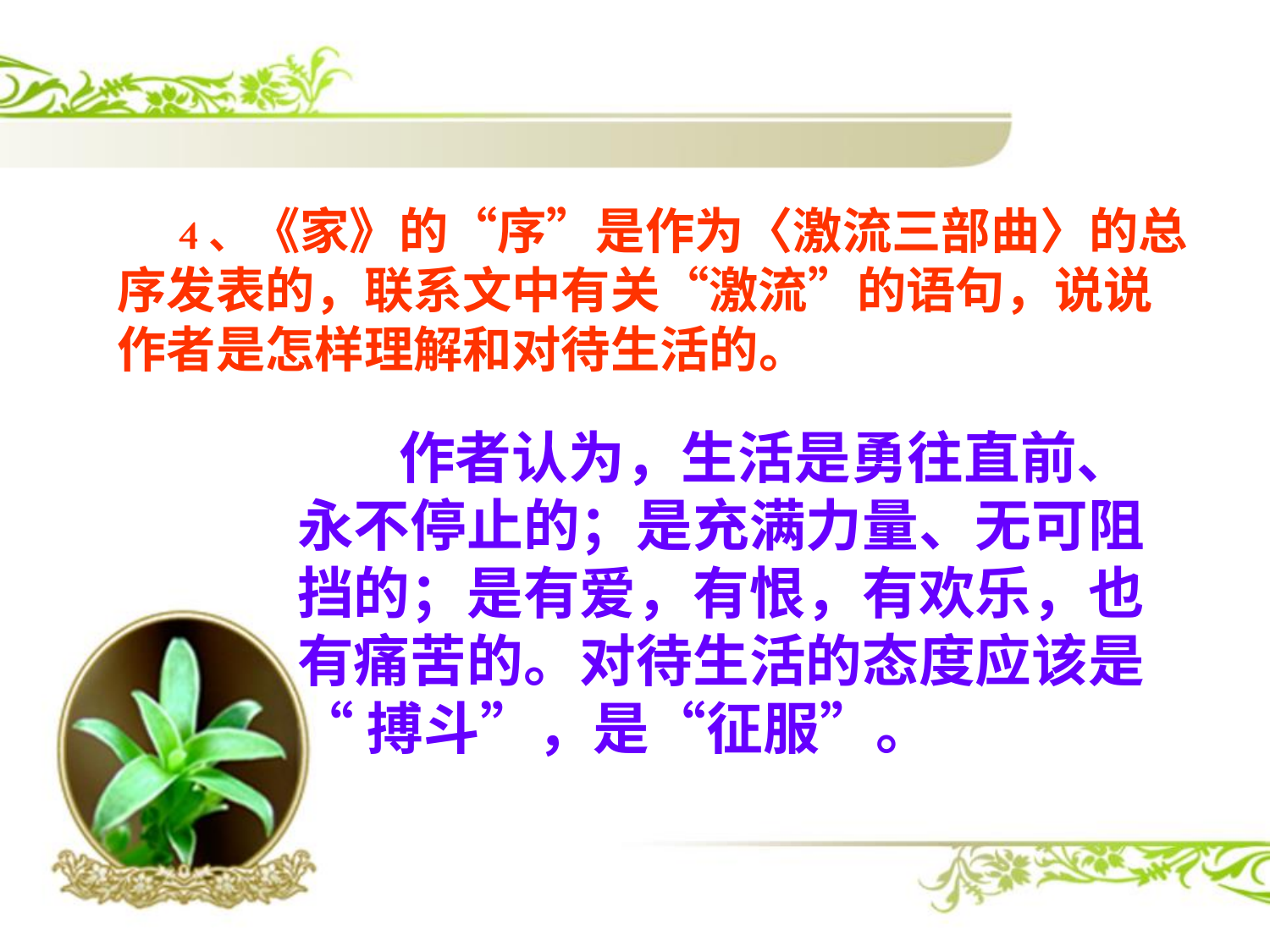

4、《家》的“序”是作为〈激流三部曲〉的总序发表的，联系文中有关“激流”的语句，说说作者是怎样理解和对待生活的。
        作者认为，生活是勇往直前、
永不停止的；是充满力量、无可阻
挡的；是有爱，有恨，有欢乐，也
有痛苦的。对待生活的态度应该是
“搏斗”，是“征服”。